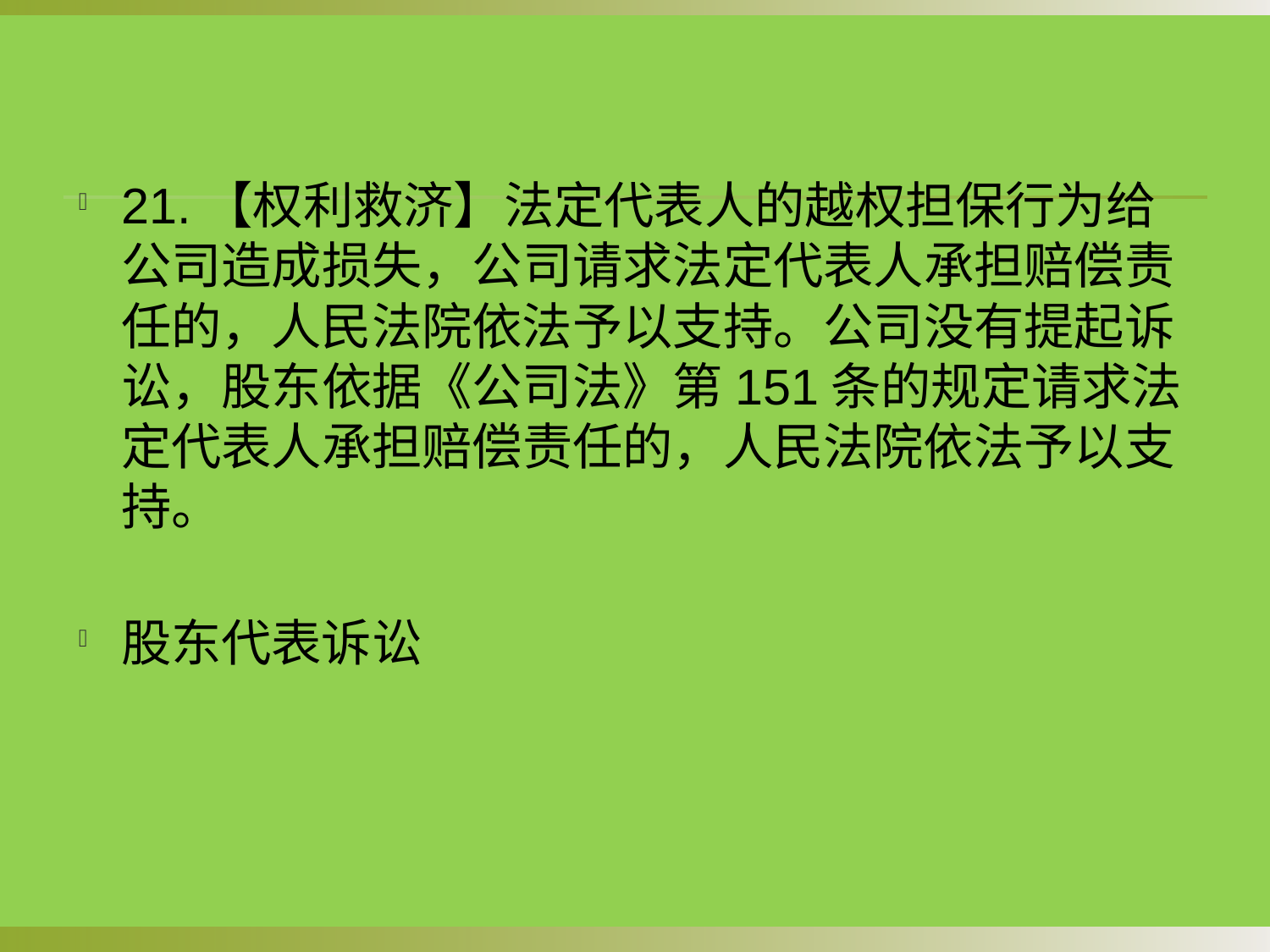

21.【权利救济】法定代表人的越权担保行为给公司造成损失，公司请求法定代表人承担赔偿责任的，人民法院依法予以支持。公司没有提起诉讼，股东依据《公司法》第151条的规定请求法定代表人承担赔偿责任的，人民法院依法予以支持。

股东代表诉讼